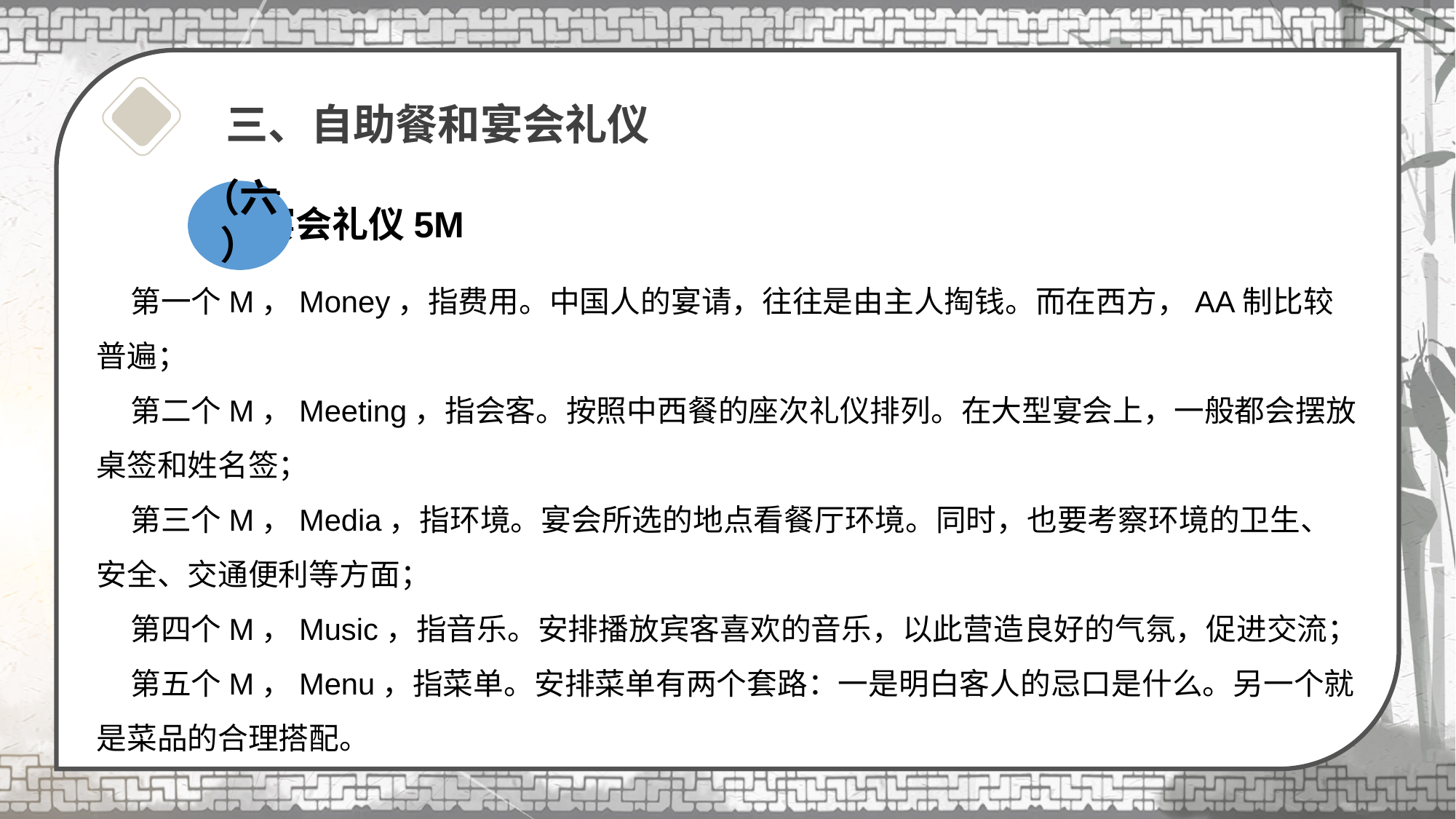

# 三、自助餐和宴会礼仪
（六）
   宴会礼仪5M
（五）

    第一个M，Money，指费用。中国人的宴请，往往是由主人掏钱。而在西方，AA制比较普遍；
    第二个M，Meeting，指会客。按照中西餐的座次礼仪排列。在大型宴会上，一般都会摆放桌签和姓名签；
    第三个M，Media，指环境。宴会所选的地点看餐厅环境。同时，也要考察环境的卫生、安全、交通便利等方面；
    第四个M，Music，指音乐。安排播放宾客喜欢的音乐，以此营造良好的气氛，促进交流；
    第五个M，Menu，指菜单。安排菜单有两个套路：一是明白客人的忌口是什么。另一个就是菜品的合理搭配。